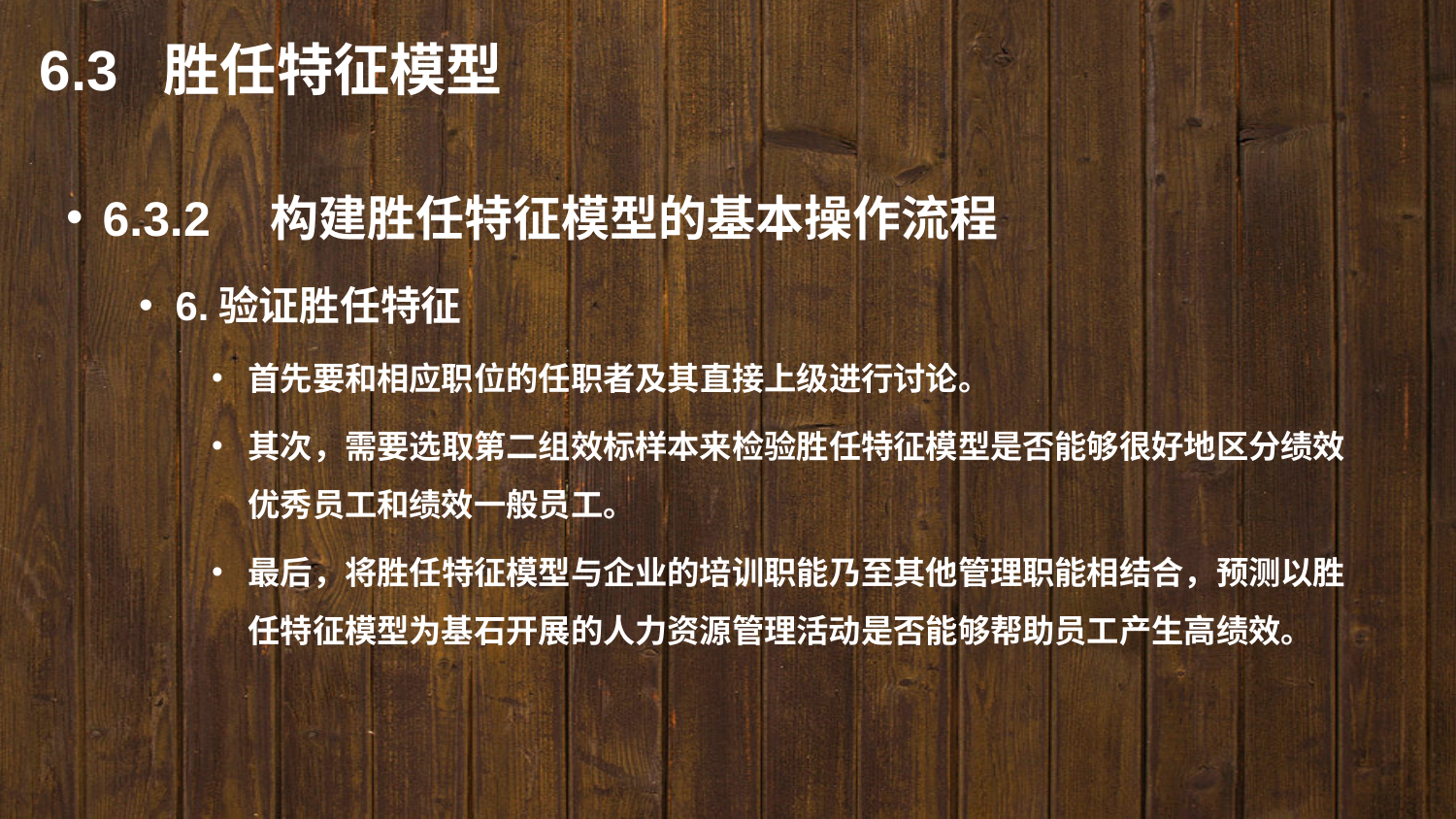

6.3  胜任特征模型
6.3.2　构建胜任特征模型的基本操作流程
6.验证胜任特征
首先要和相应职位的任职者及其直接上级进行讨论。
其次，需要选取第二组效标样本来检验胜任特征模型是否能够很好地区分绩效优秀员工和绩效一般员工。
最后，将胜任特征模型与企业的培训职能乃至其他管理职能相结合，预测以胜任特征模型为基石开展的人力资源管理活动是否能够帮助员工产生高绩效。